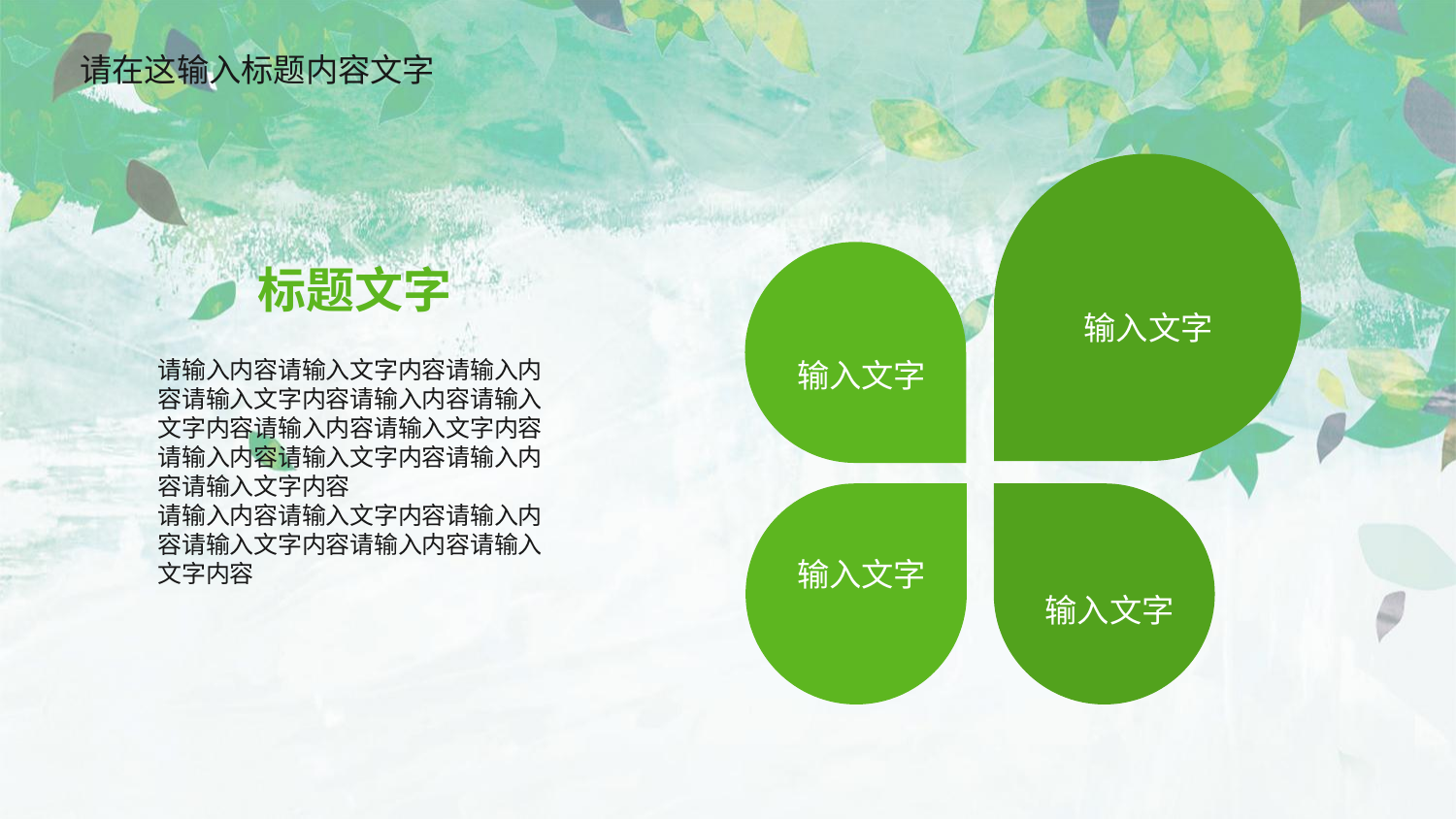

请在这输入标题内容文字

输入文字
输入文字
输入文字
输入文字
标题文字
请输入内容请输入文字内容请输入内容请输入文字内容请输入内容请输入文字内容请输入内容请输入文字内容请输入内容请输入文字内容请输入内容请输入文字内容
请输入内容请输入文字内容请输入内容请输入文字内容请输入内容请输入文字内容